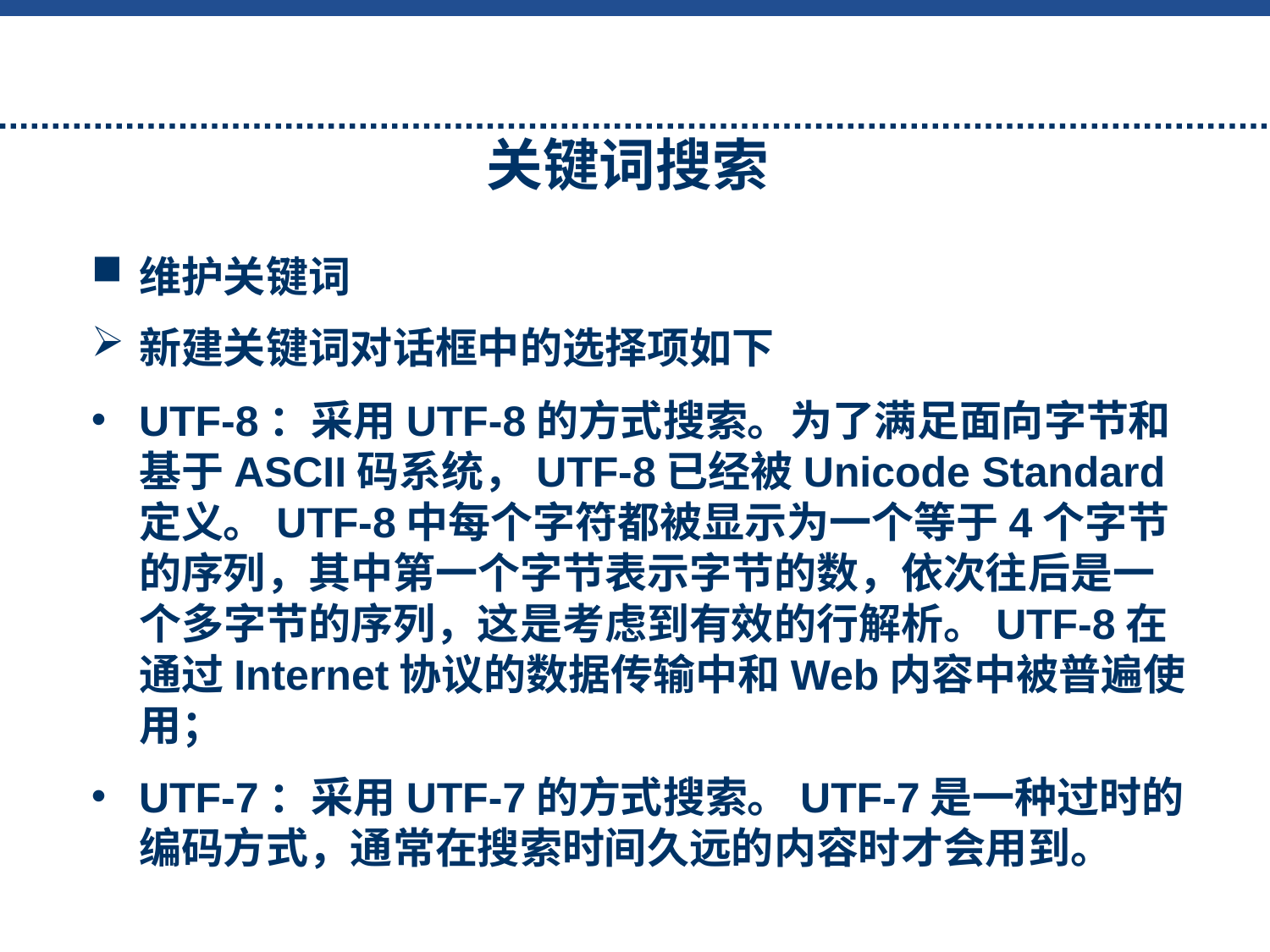

关键词搜索
维护关键词
新建关键词对话框中的选择项如下
UTF-8：采用UTF-8的方式搜索。为了满足面向字节和基于ASCII码系统，UTF-8已经被Unicode Standard定义。UTF-8中每个字符都被显示为一个等于4个字节的序列，其中第一个字节表示字节的数，依次往后是一个多字节的序列，这是考虑到有效的行解析。UTF-8在通过Internet协议的数据传输中和Web内容中被普遍使用；
UTF-7：采用UTF-7的方式搜索。UTF-7是一种过时的编码方式，通常在搜索时间久远的内容时才会用到。